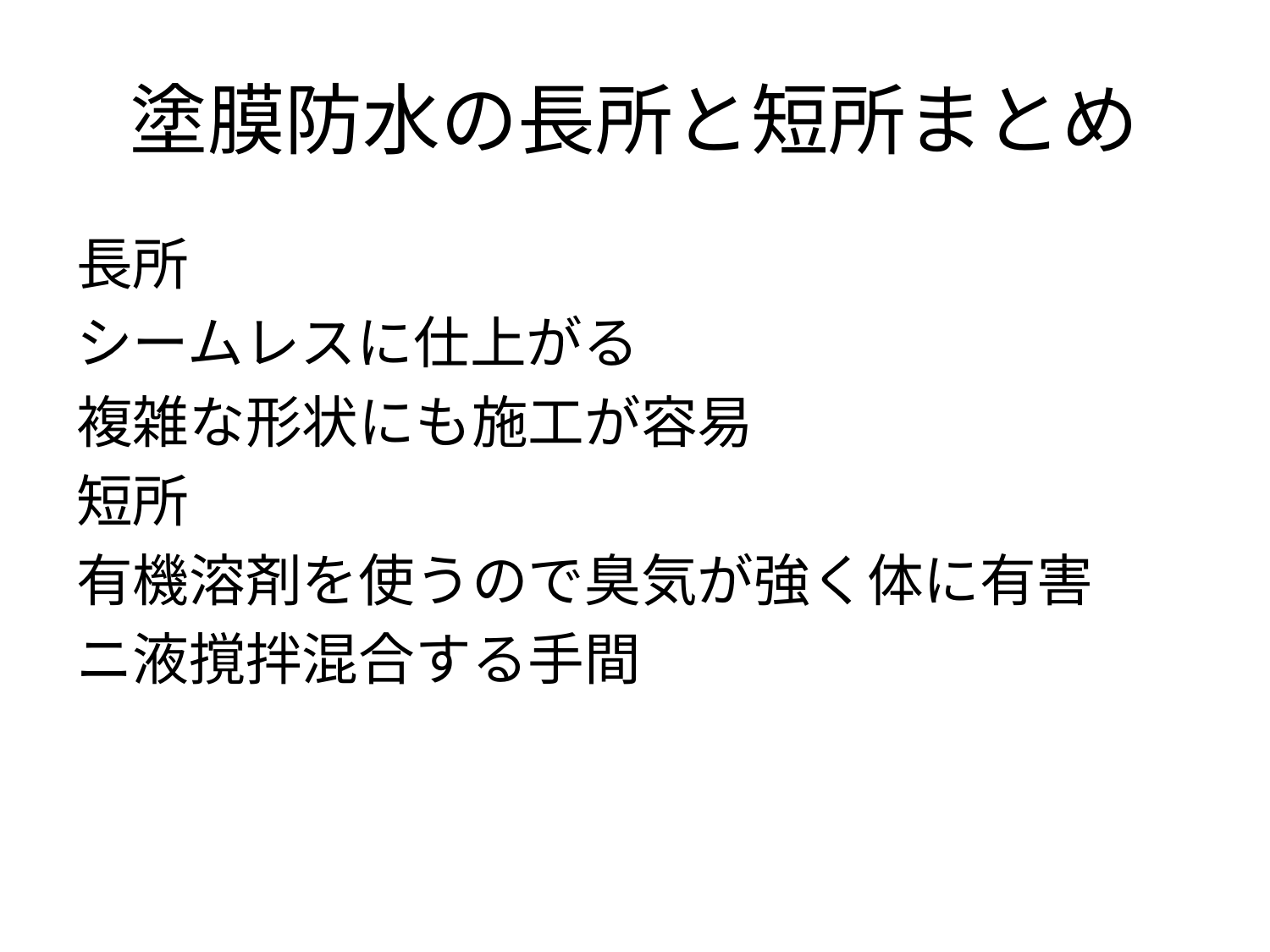

# 塗膜防水の長所と短所まとめ
長所
シームレスに仕上がる
複雑な形状にも施工が容易
短所
有機溶剤を使うので臭気が強く体に有害
ニ液撹拌混合する手間